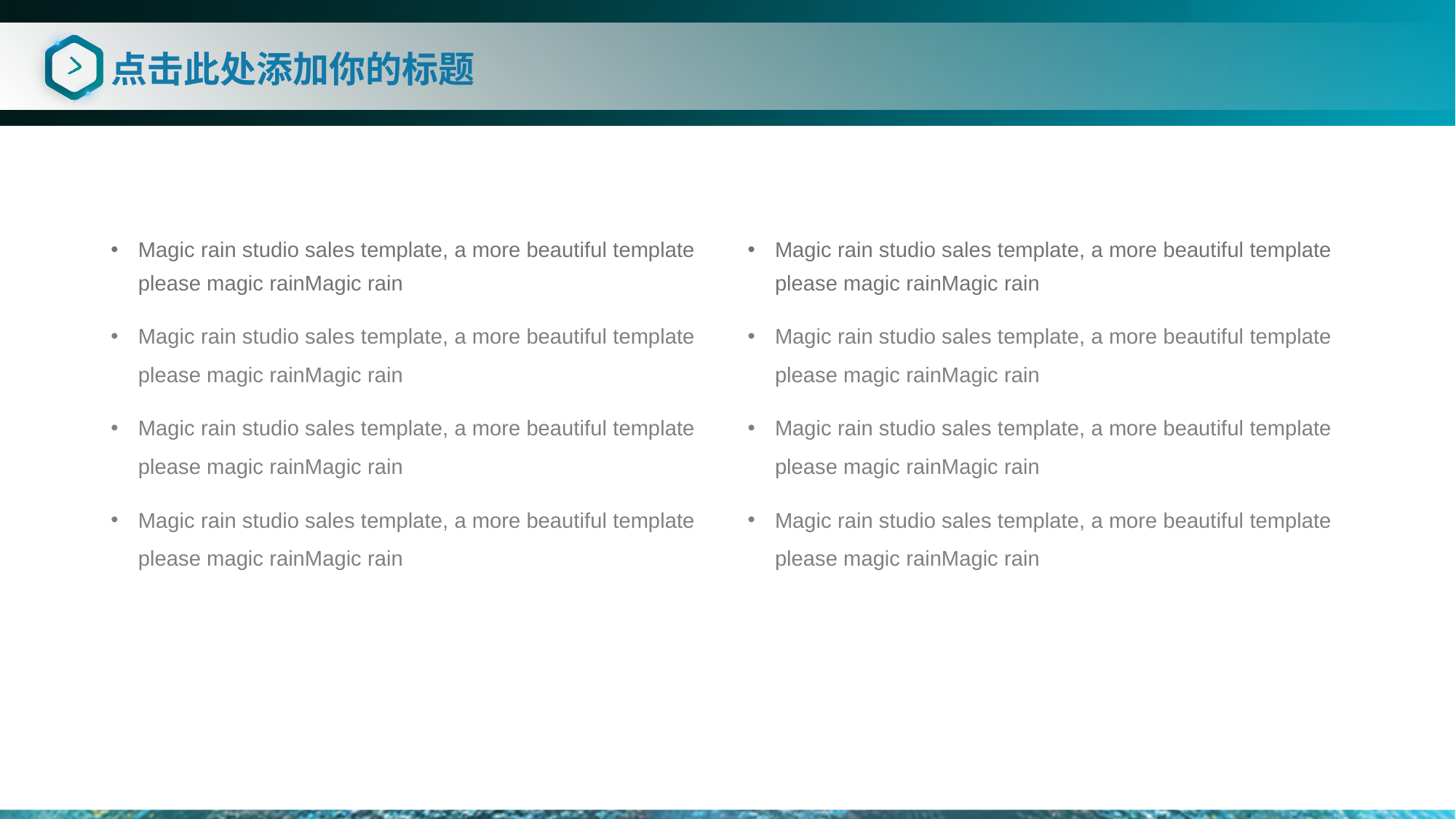

# 点击此处添加你的标题
Magic rain studio sales template, a more beautiful template please magic rainMagic rain
Magic rain studio sales template, a more beautiful template please magic rainMagic rain
Magic rain studio sales template, a more beautiful template please magic rainMagic rain
Magic rain studio sales template, a more beautiful template please magic rainMagic rain

Magic rain studio sales template, a more beautiful template please magic rainMagic rain
Magic rain studio sales template, a more beautiful template please magic rainMagic rain
Magic rain studio sales template, a more beautiful template please magic rainMagic rain
Magic rain studio sales template, a more beautiful template please magic rainMagic rain